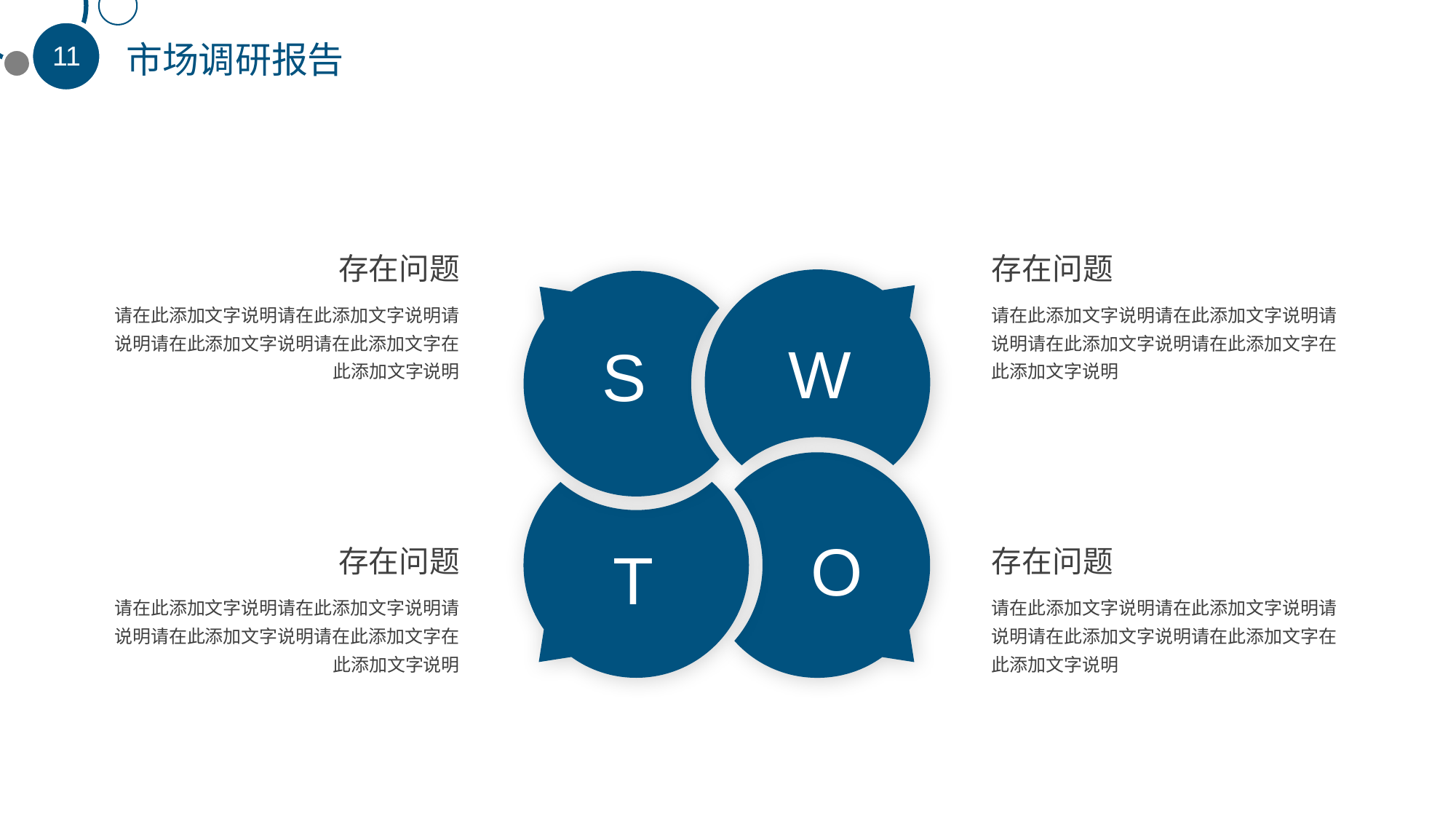

市场调研报告
存在问题
请在此添加文字说明请在此添加文字说明请说明请在此添加文字说明请在此添加文字在此添加文字说明
存在问题
请在此添加文字说明请在此添加文字说明请说明请在此添加文字说明请在此添加文字在此添加文字说明

W
S

O
存在问题
请在此添加文字说明请在此添加文字说明请说明请在此添加文字说明请在此添加文字在此添加文字说明
存在问题
请在此添加文字说明请在此添加文字说明请说明请在此添加文字说明请在此添加文字在此添加文字说明
T